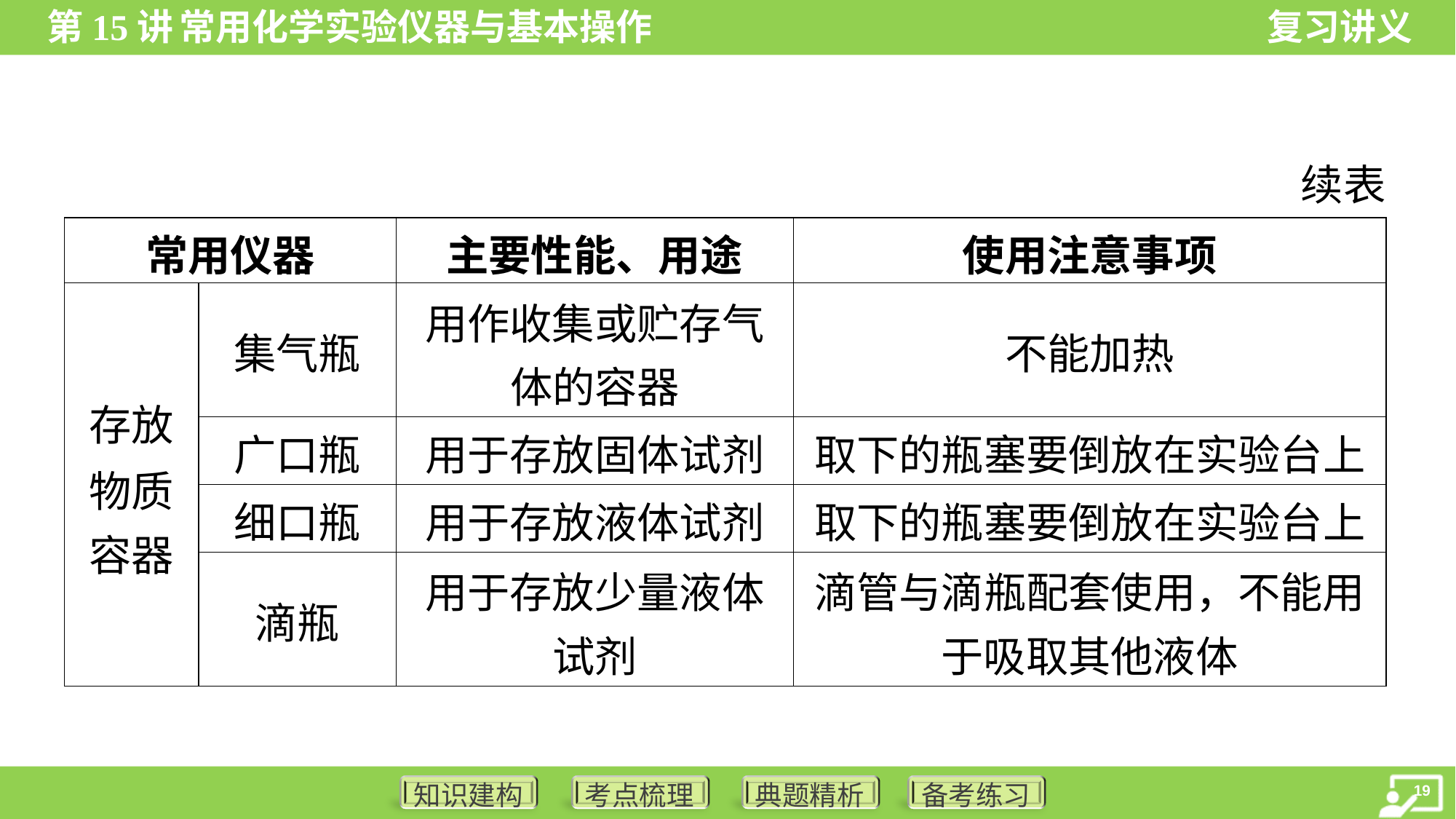

续表
| 常用仪器 |  | 主要性能、用途 | 使用注意事项 |
| --- | --- | --- | --- |
| 存放 物质 容器 | 集气瓶 | 用作收集或贮存气 体的容器 | 不能加热 |
|  | 广口瓶 | 用于存放固体试剂 | 取下的瓶塞要倒放在实验台上 |
|  | 细口瓶 | 用于存放液体试剂 | 取下的瓶塞要倒放在实验台上 |
|  | 滴瓶 | 用于存放少量液体 试剂 | 滴管与滴瓶配套使用，不能用 于吸取其他液体 |